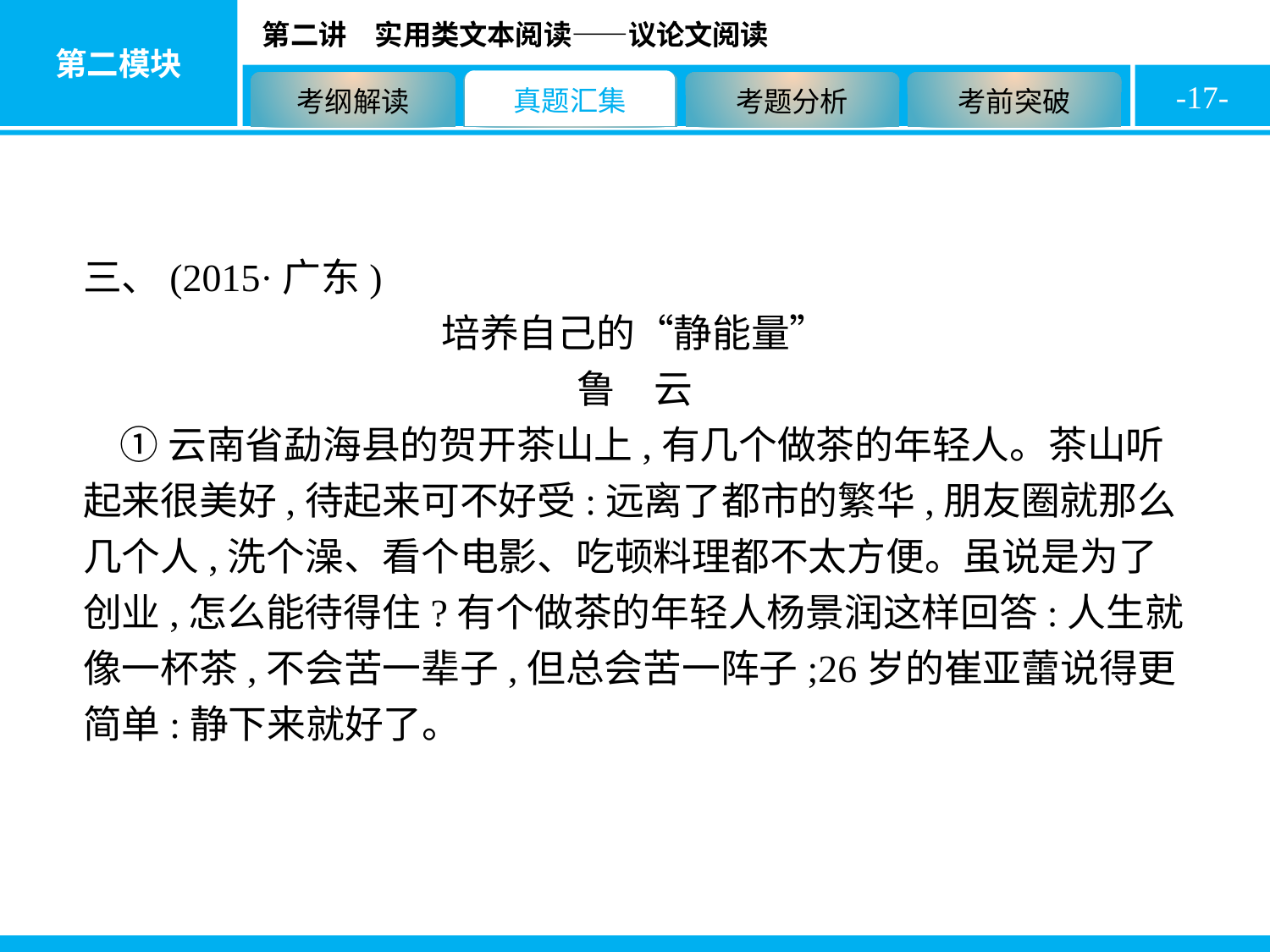

-17-
三、(2015·广东)
培养自己的“静能量”
鲁　云
①云南省勐海县的贺开茶山上,有几个做茶的年轻人。茶山听起来很美好,待起来可不好受:远离了都市的繁华,朋友圈就那么几个人,洗个澡、看个电影、吃顿料理都不太方便。虽说是为了创业,怎么能待得住?有个做茶的年轻人杨景润这样回答:人生就像一杯茶,不会苦一辈子,但总会苦一阵子;26岁的崔亚蕾说得更简单:静下来就好了。